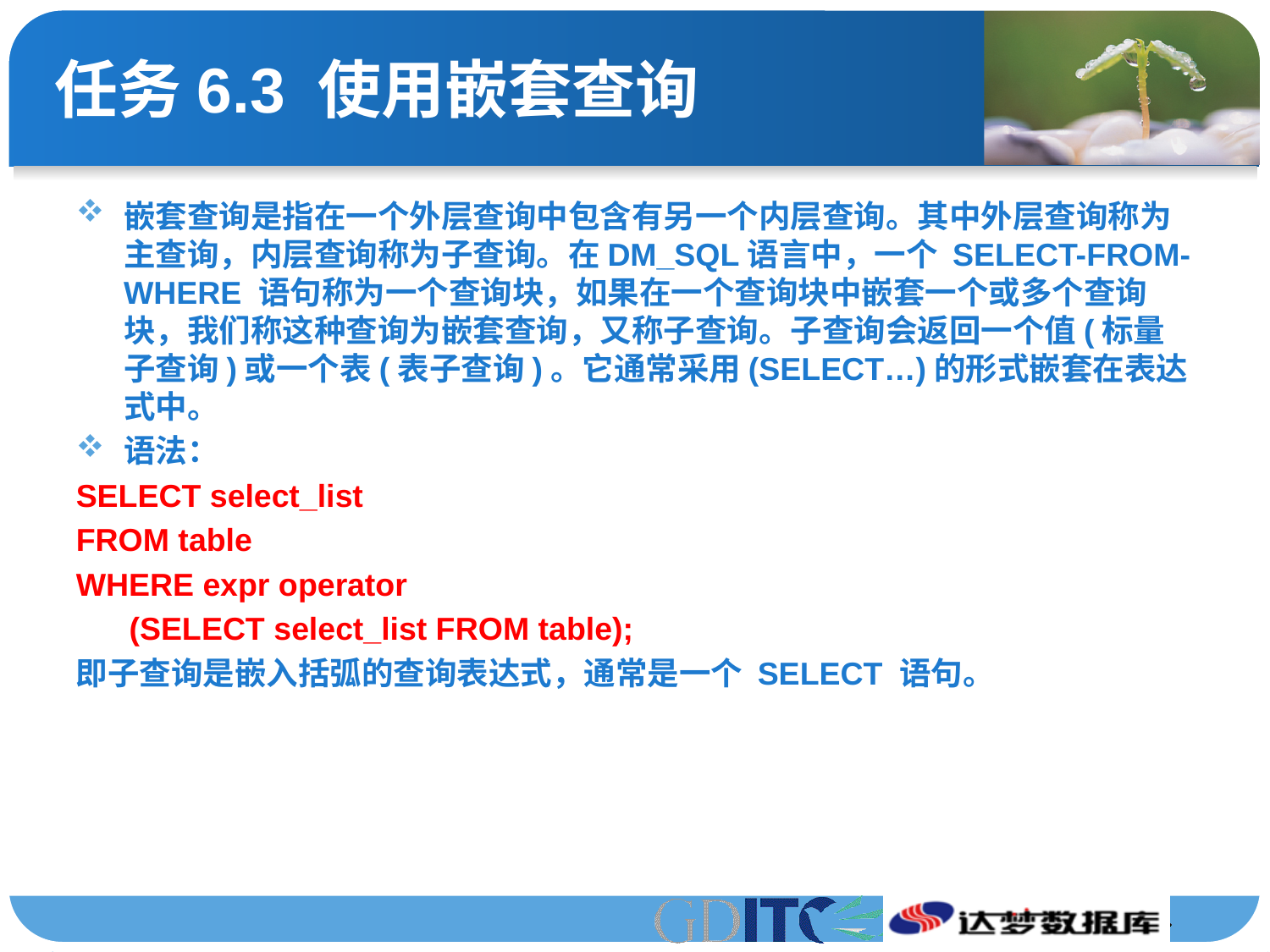

# 任务6.3 使用嵌套查询
嵌套查询是指在一个外层查询中包含有另一个内层查询。其中外层查询称为主查询，内层查询称为子查询。在DM_SQL语言中，一个 SELECT-FROM-WHERE 语句称为一个查询块，如果在一个查询块中嵌套一个或多个查询块，我们称这种查询为嵌套查询，又称子查询。子查询会返回一个值(标量子查询)或一个表(表子查询)。它通常采用(SELECT…)的形式嵌套在表达式中。
语法：
SELECT select_list
FROM table
WHERE expr operator
      (SELECT select_list FROM table);
即子查询是嵌入括弧的查询表达式，通常是一个 SELECT 语句。